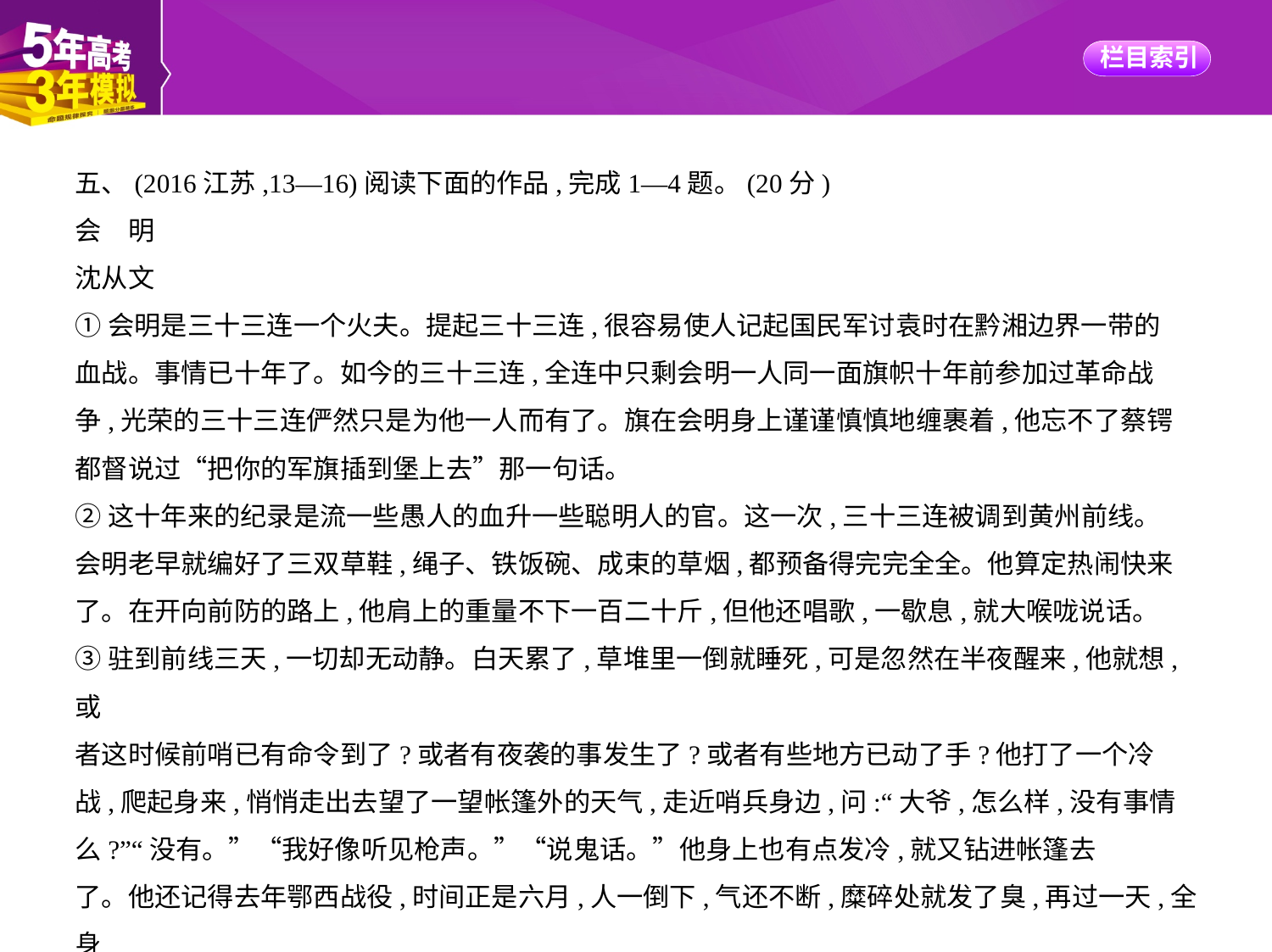

五、(2016江苏,13—16)阅读下面的作品,完成1—4题。(20分)
会　明
沈从文
①会明是三十三连一个火夫。提起三十三连,很容易使人记起国民军讨袁时在黔湘边界一带的
血战。事情已十年了。如今的三十三连,全连中只剩会明一人同一面旗帜十年前参加过革命战
争,光荣的三十三连俨然只是为他一人而有了。旗在会明身上谨谨慎慎地缠裹着,他忘不了蔡锷
都督说过“把你的军旗插到堡上去”那一句话。
②这十年来的纪录是流一些愚人的血升一些聪明人的官。这一次,三十三连被调到黄州前线。
会明老早就编好了三双草鞋,绳子、铁饭碗、成束的草烟,都预备得完完全全。他算定热闹快来
了。在开向前防的路上,他肩上的重量不下一百二十斤,但他还唱歌,一歇息,就大喉咙说话。
③驻到前线三天,一切却无动静。白天累了,草堆里一倒就睡死,可是忽然在半夜醒来,他就想,或
者这时候前哨已有命令到了?或者有夜袭的事发生了?或者有些地方已动了手?他打了一个冷
战,爬起身来,悄悄走出去望了一望帐篷外的天气,走近哨兵身边,问:“大爷,怎么样,没有事情
么?”“没有。”“我好像听见枪声。”“说鬼话。”他身上也有点发冷,就又钻进帐篷去
了。他还记得去年鄂西战役,时间正是六月,人一倒下,气还不断,糜碎处就发了臭,再过一天,全身